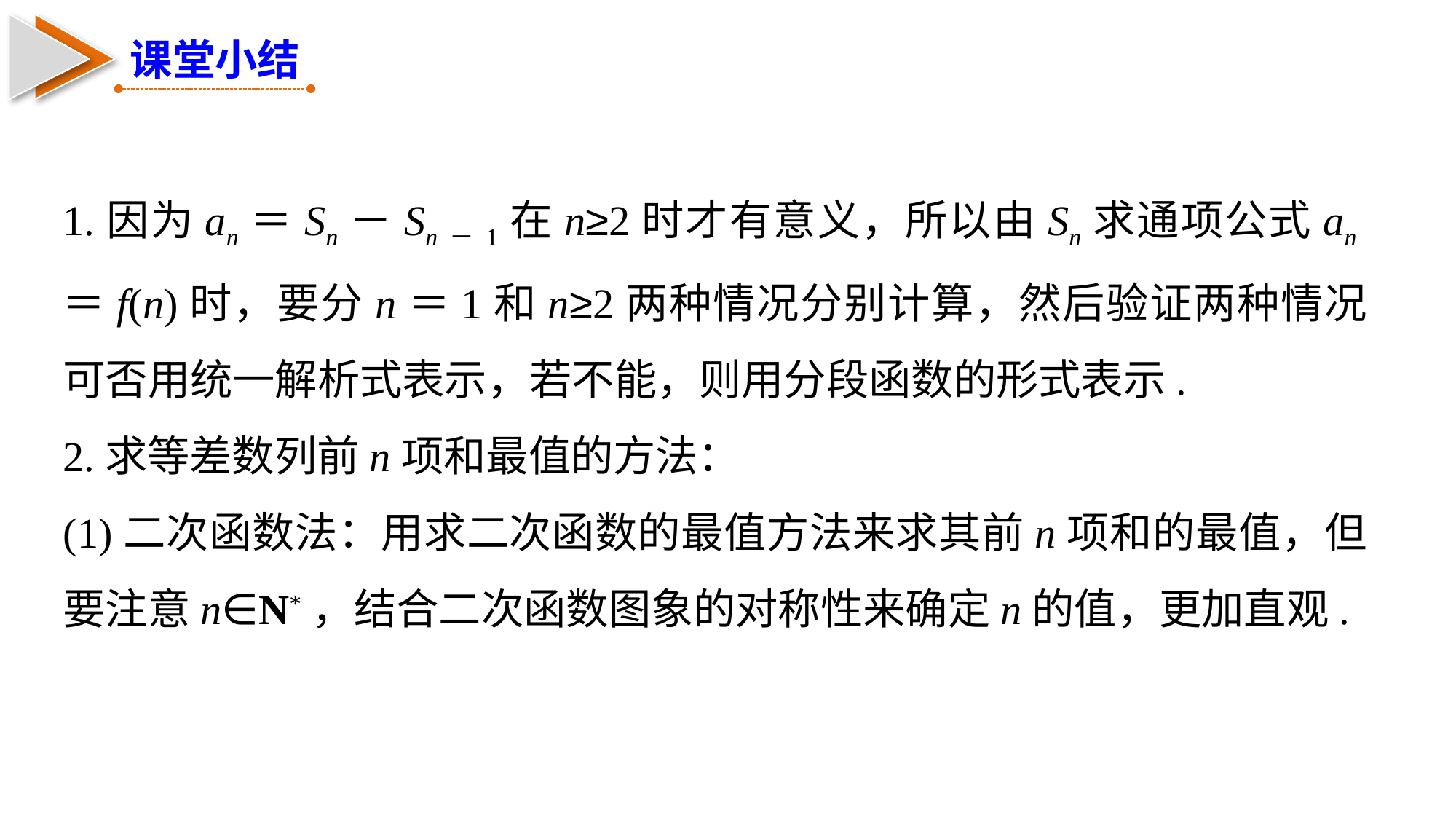

课堂小结
1.因为an＝Sn－Sn－1在n≥2时才有意义，所以由Sn求通项公式an＝f(n)时，要分n＝1和n≥2两种情况分别计算，然后验证两种情况可否用统一解析式表示，若不能，则用分段函数的形式表示.
2.求等差数列前n项和最值的方法：
(1)二次函数法：用求二次函数的最值方法来求其前n项和的最值，但要注意n∈N*，结合二次函数图象的对称性来确定n的值，更加直观.